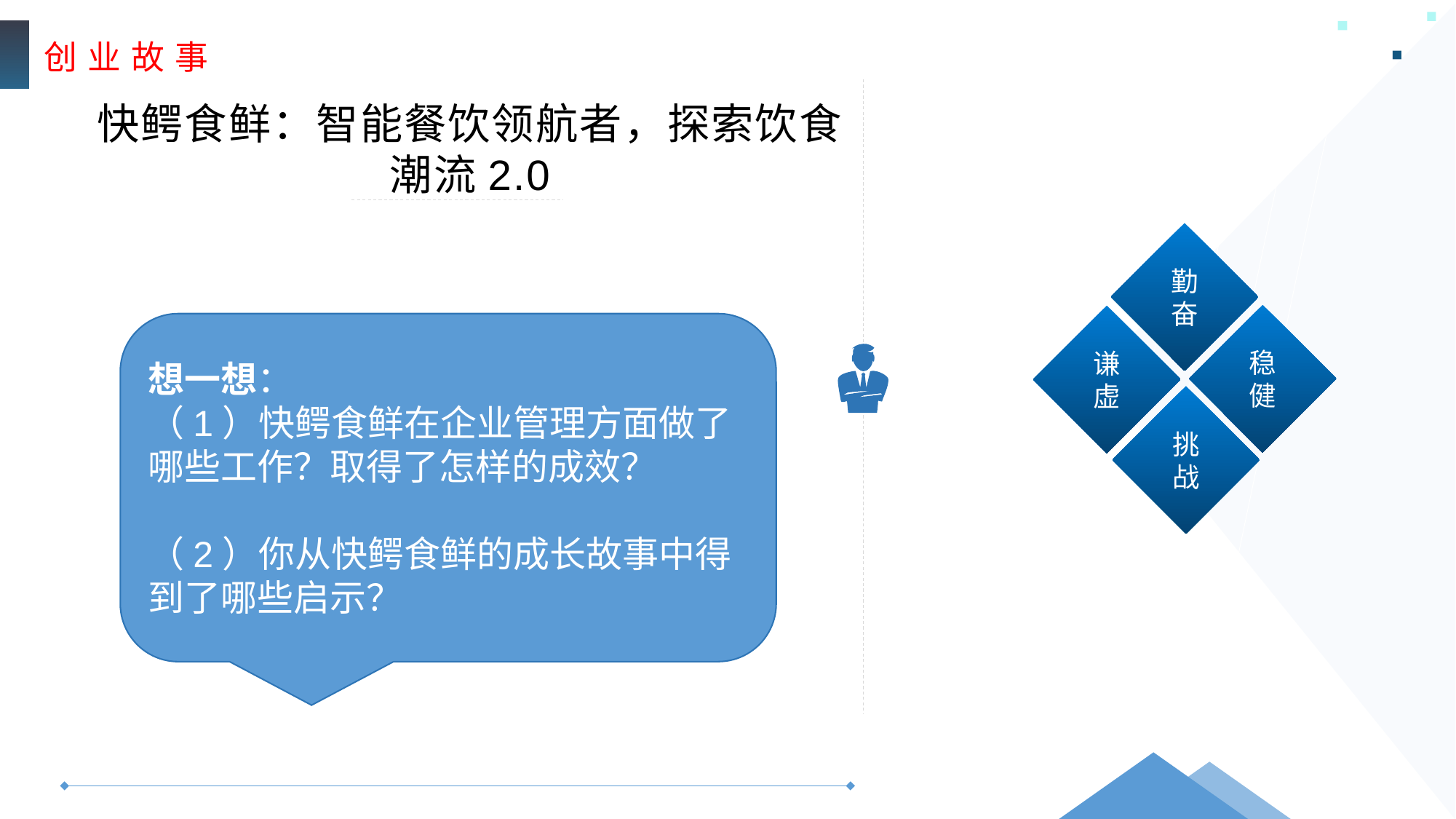

创 业 故 事

快鳄食鲜：智能餐饮领航者，探索饮食潮流2.0
勤奋
稳健
谦虚
挑战
想一想：
（1）快鳄食鲜在企业管理方面做了哪些工作？取得了怎样的成效？

（2）你从快鳄食鲜的成长故事中得到了哪些启示？